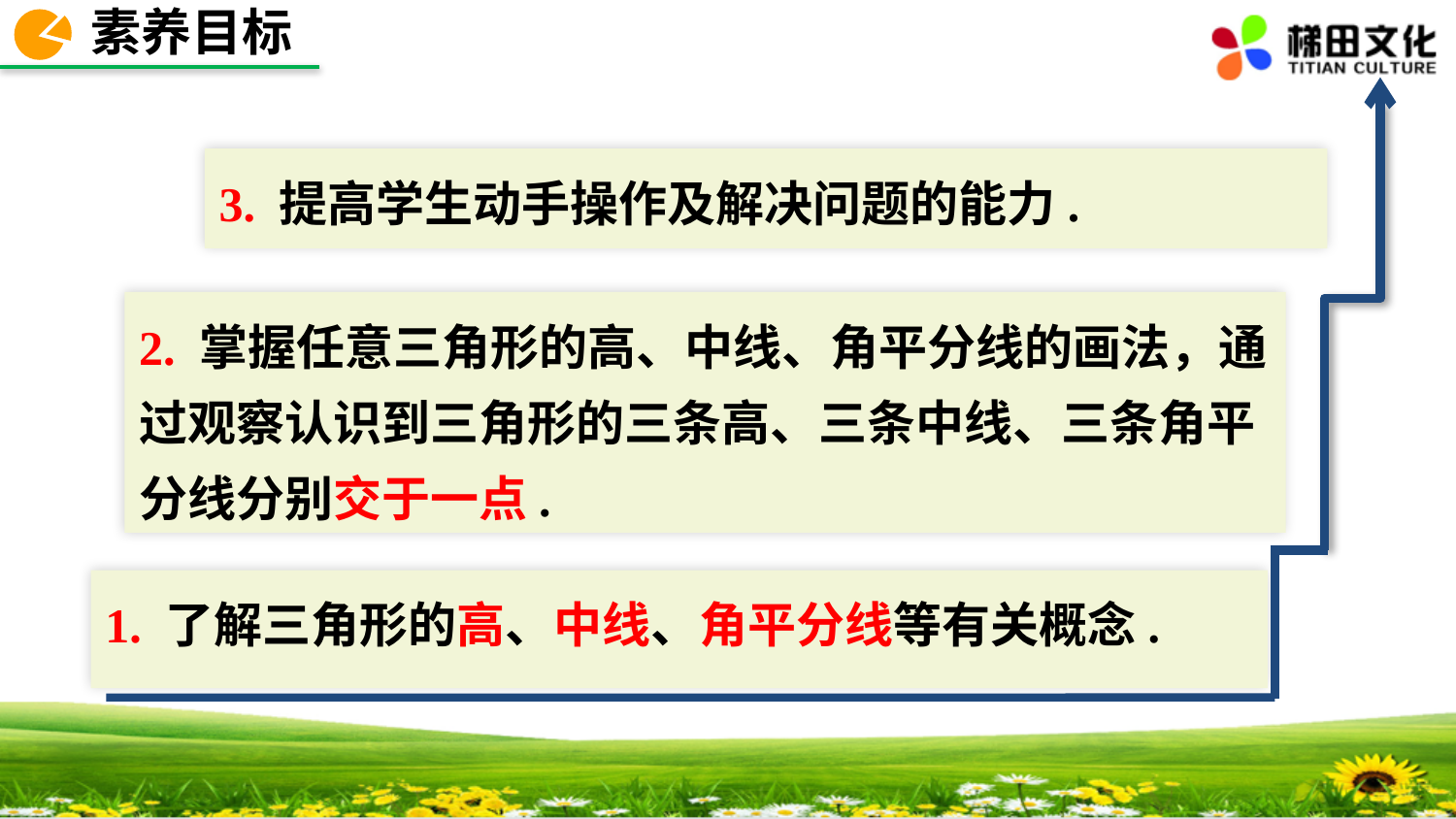

素养目标

3. 提高学生动手操作及解决问题的能力.
2. 掌握任意三角形的高、中线、角平分线的画法，通过观察认识到三角形的三条高、三条中线、三条角平分线分别交于一点.
1. 了解三角形的高、中线、角平分线等有关概念.